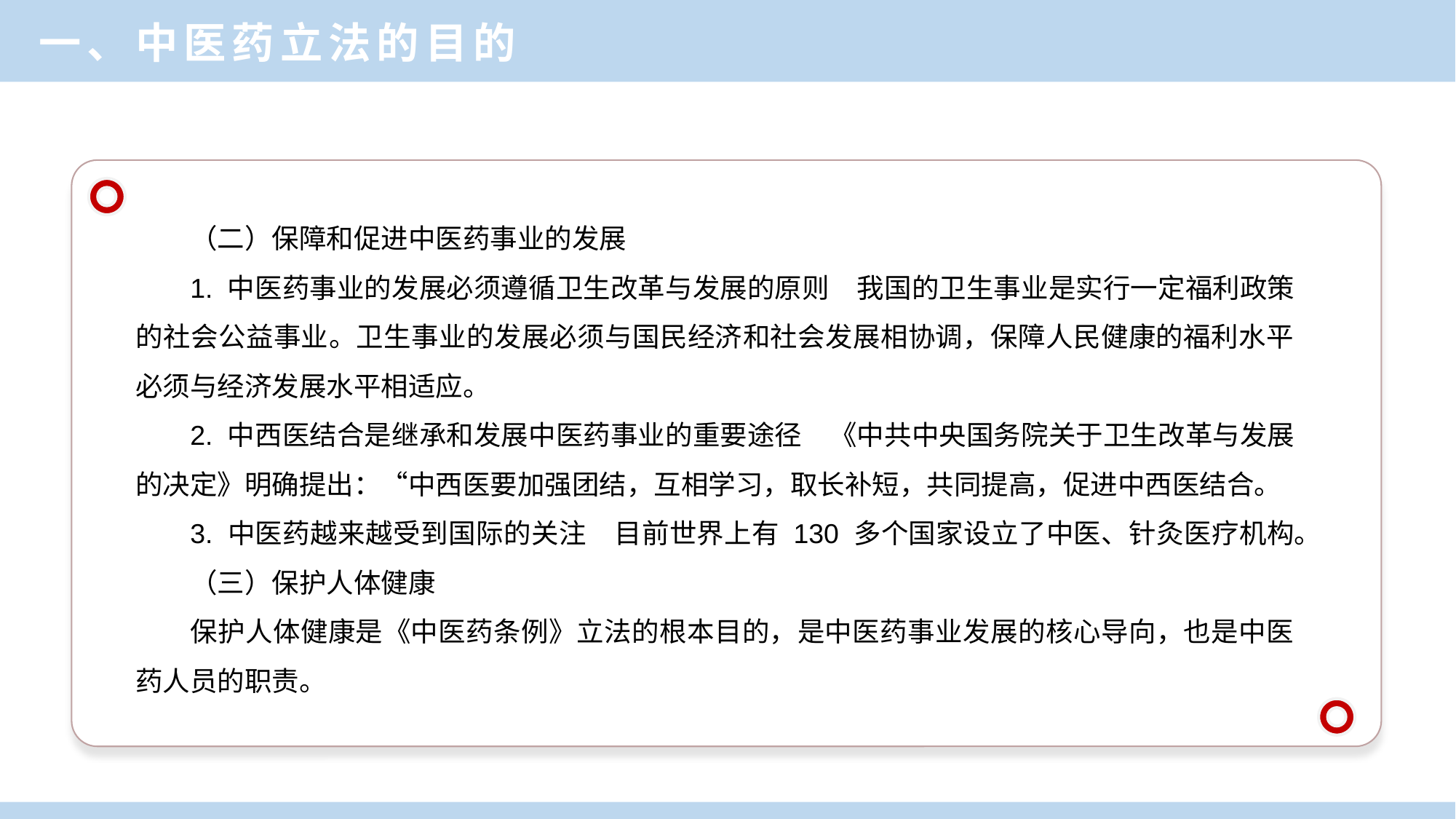

一、中医药立法的目的

（二）保障和促进中医药事业的发展
1. 中医药事业的发展必须遵循卫生改革与发展的原则　我国的卫生事业是实行一定福利政策的社会公益事业。卫生事业的发展必须与国民经济和社会发展相协调，保障人民健康的福利水平必须与经济发展水平相适应。
2. 中西医结合是继承和发展中医药事业的重要途径　《中共中央国务院关于卫生改革与发展的决定》明确提出：“中西医要加强团结，互相学习，取长补短，共同提高，促进中西医结合。
3. 中医药越来越受到国际的关注　目前世界上有 130 多个国家设立了中医、针灸医疗机构。
（三）保护人体健康
保护人体健康是《中医药条例》立法的根本目的，是中医药事业发展的核心导向，也是中医药人员的职责。